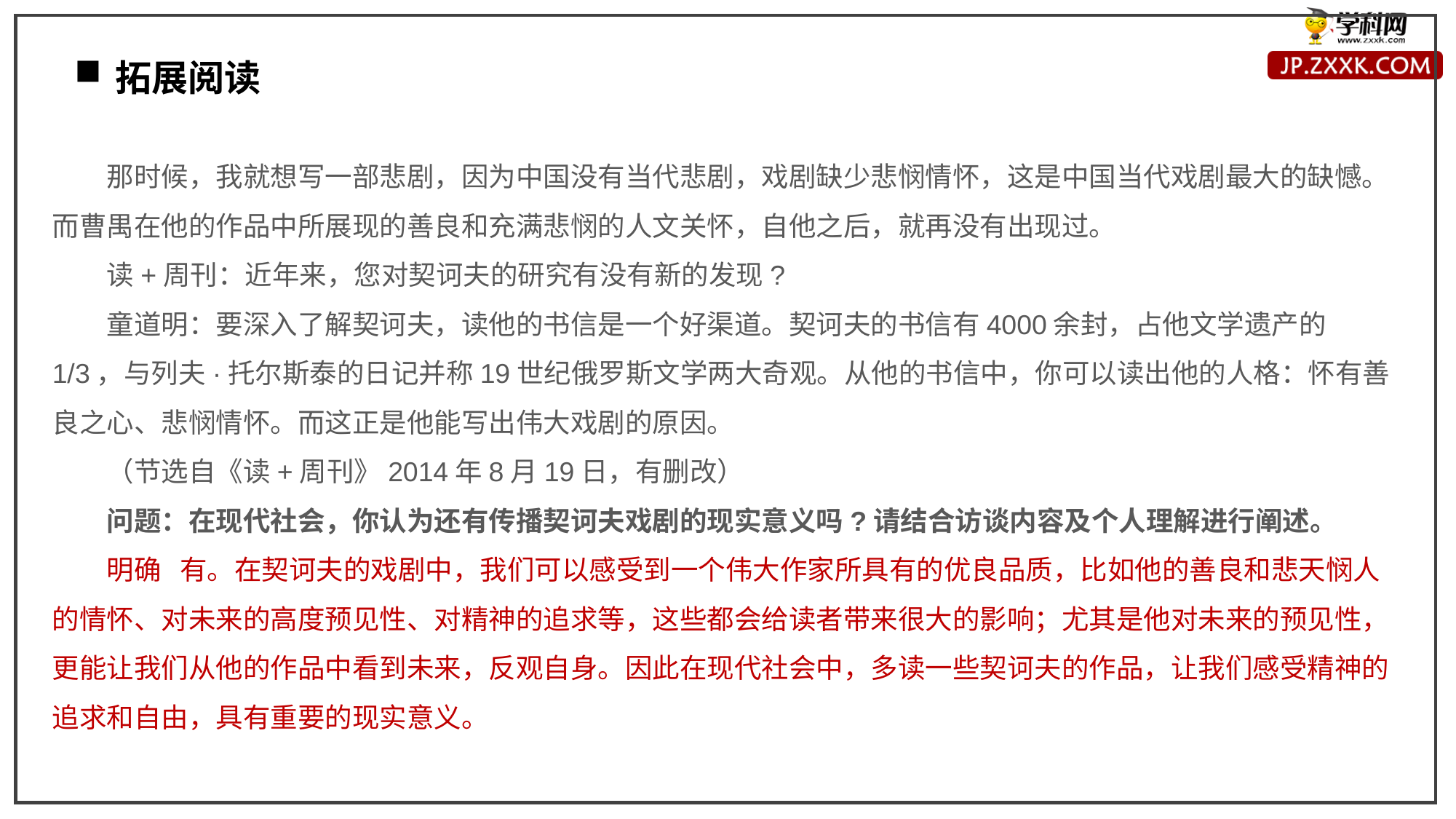

拓展阅读
那时候，我就想写一部悲剧，因为中国没有当代悲剧，戏剧缺少悲悯情怀，这是中国当代戏剧最大的缺憾。而曹禺在他的作品中所展现的善良和充满悲悯的人文关怀，自他之后，就再没有出现过。
读+周刊：近年来，您对契诃夫的研究有没有新的发现?
童道明：要深入了解契诃夫，读他的书信是一个好渠道。契诃夫的书信有4000余封，占他文学遗产的1/3，与列夫·托尔斯泰的日记并称19世纪俄罗斯文学两大奇观。从他的书信中，你可以读出他的人格：怀有善良之心、悲悯情怀。而这正是他能写出伟大戏剧的原因。
（节选自《读+周刊》2014年8月19日，有删改）
问题：在现代社会，你认为还有传播契诃夫戏剧的现实意义吗?请结合访谈内容及个人理解进行阐述。
明确   有。在契诃夫的戏剧中，我们可以感受到一个伟大作家所具有的优良品质，比如他的善良和悲天悯人的情怀、对未来的高度预见性、对精神的追求等，这些都会给读者带来很大的影响；尤其是他对未来的预见性，更能让我们从他的作品中看到未来，反观自身。因此在现代社会中，多读一些契诃夫的作品，让我们感受精神的追求和自由，具有重要的现实意义。